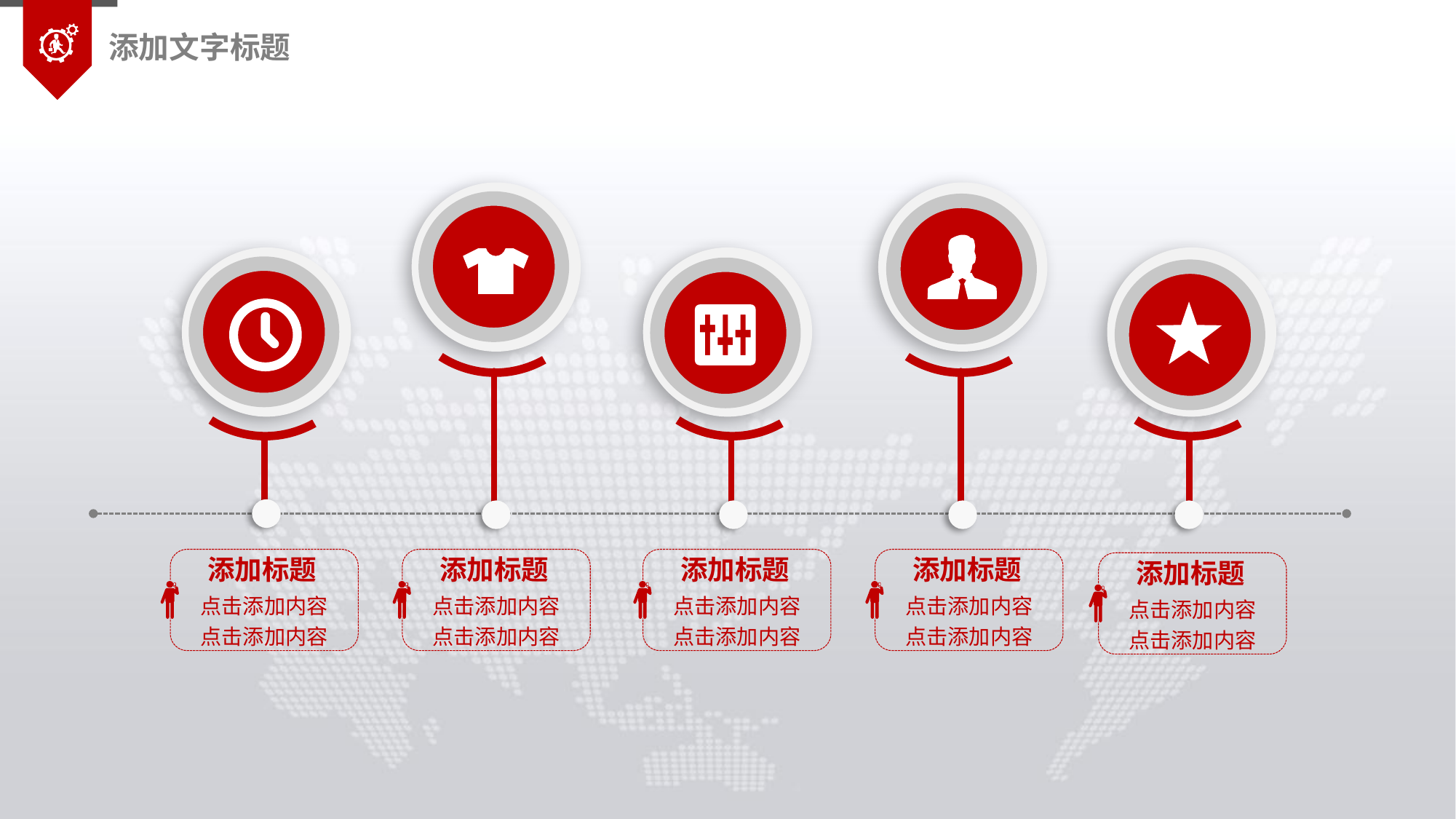

添加文字标题

添加标题
点击添加内容点击添加内容

添加标题
点击添加内容点击添加内容

添加标题
点击添加内容点击添加内容

添加标题
点击添加内容点击添加内容

添加标题
点击添加内容点击添加内容